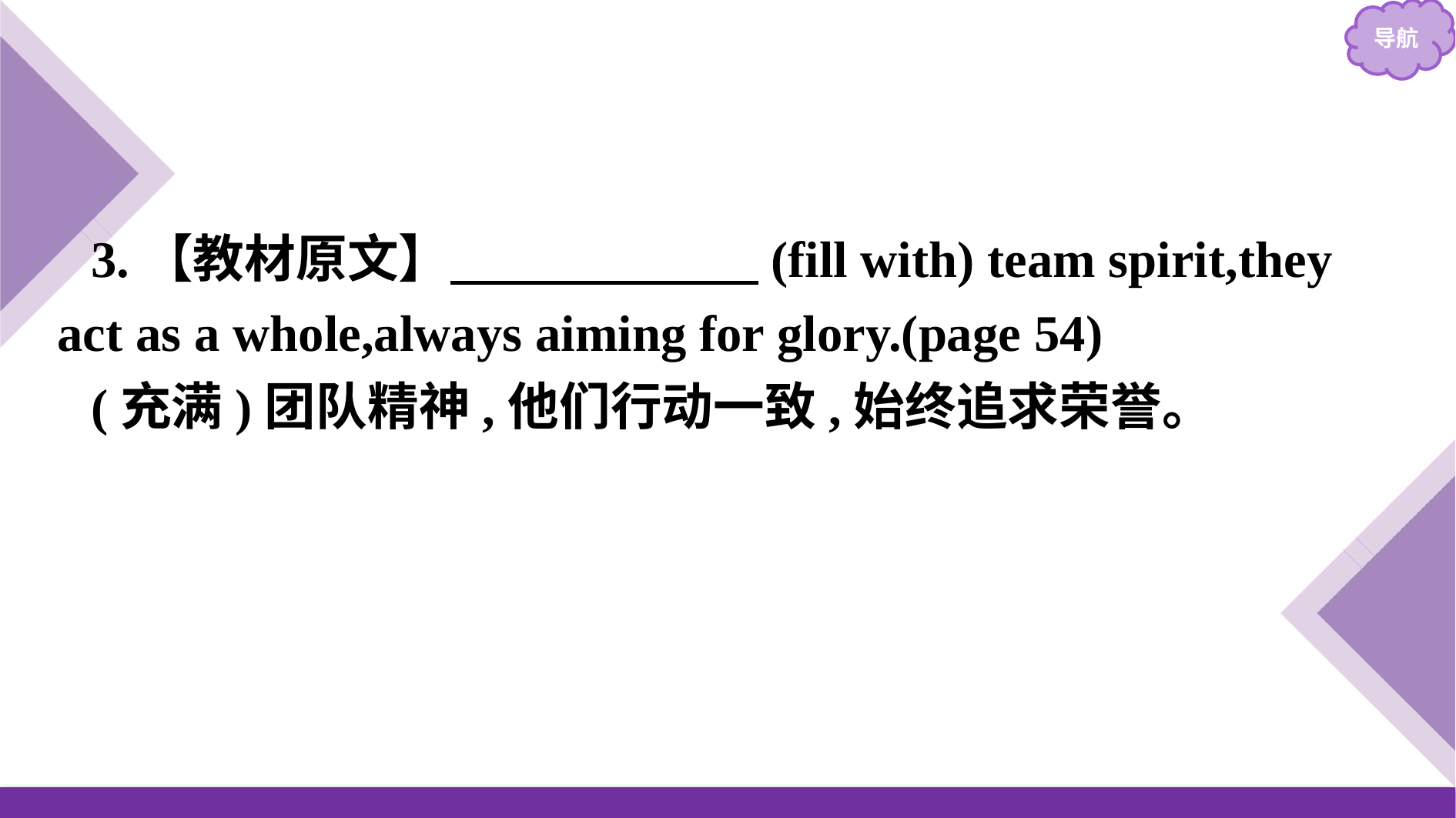

3.【教材原文】　　　　　　(fill with) team spirit,they act as a whole,always aiming for glory.(page 54)
(充满)团队精神,他们行动一致,始终追求荣誉。